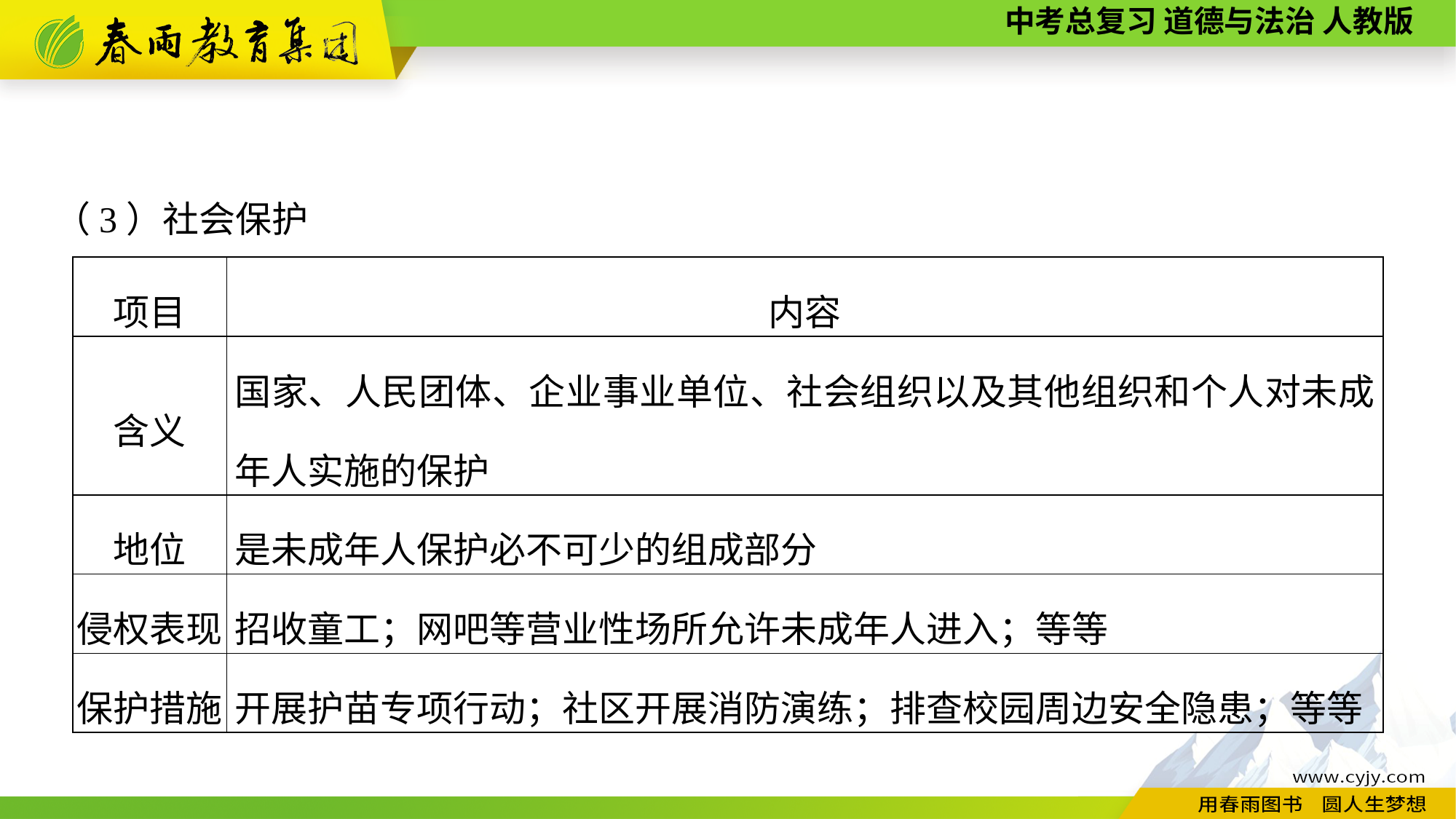

（3）社会保护
| 项目 | 内容 |
| --- | --- |
| 含义 | 国家、人民团体、企业事业单位、社会组织以及其他组织和个人对未成年人实施的保护 |
| 地位 | 是未成年人保护必不可少的组成部分 |
| 侵权表现 | 招收童工；网吧等营业性场所允许未成年人进入；等等 |
| 保护措施 | 开展护苗专项行动；社区开展消防演练；排查校园周边安全隐患；等等 |